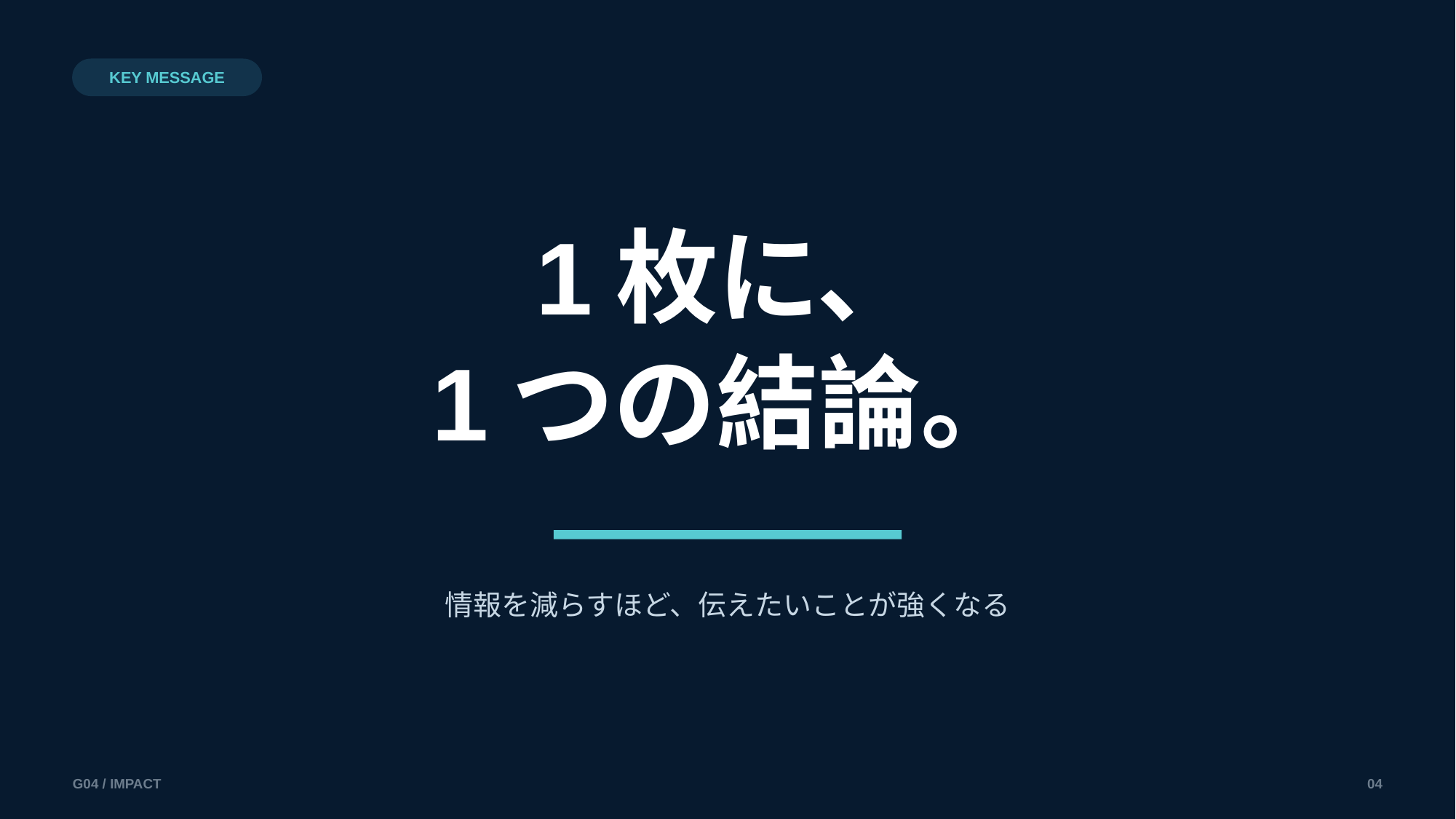

KEY MESSAGE
1枚に、
1つの結論。

情報を減らすほど、伝えたいことが強くなる
G04 / IMPACT
04